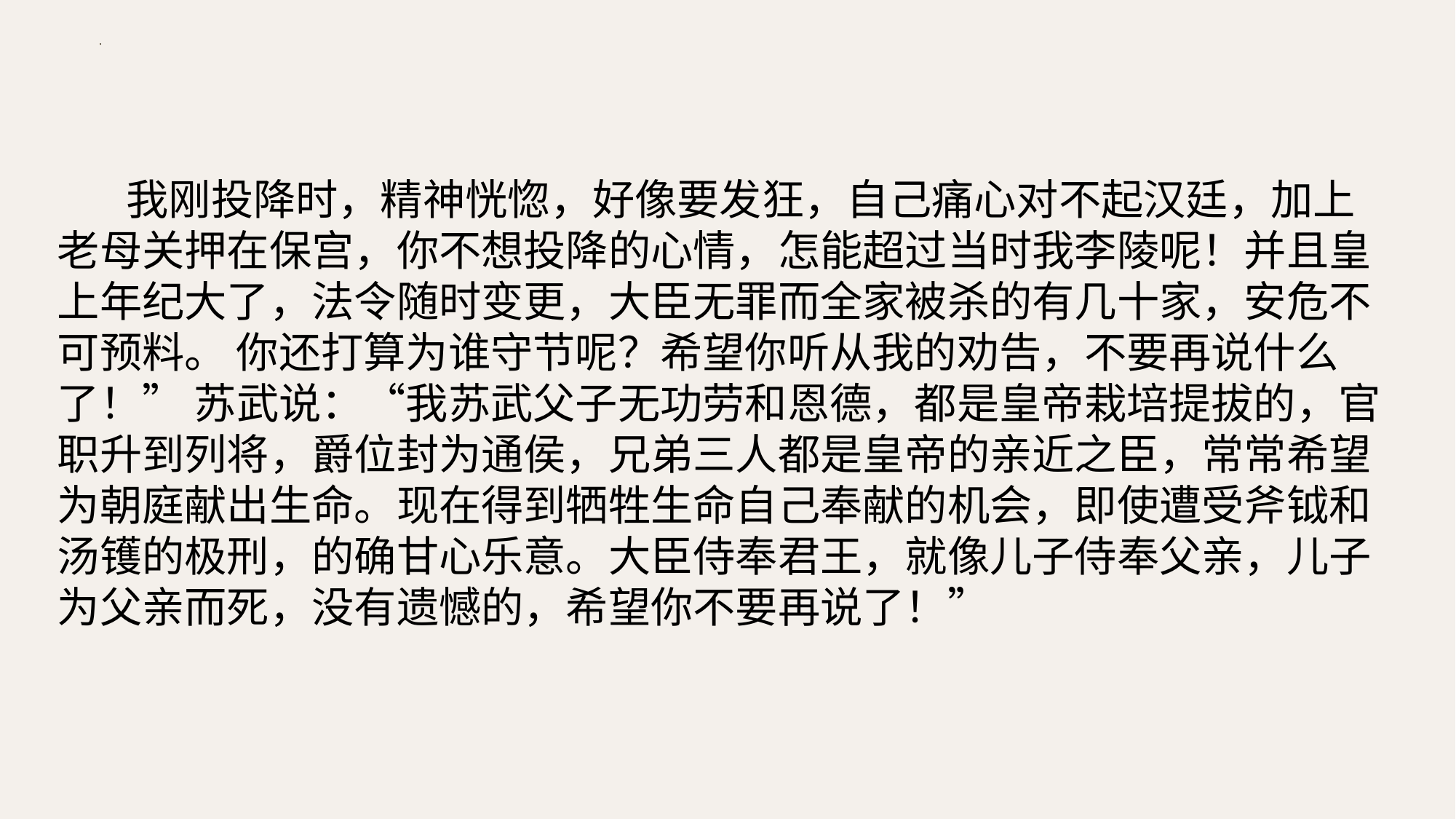

我刚投降时，精神恍惚，好像要发狂，自己痛心对不起汉廷，加上老母关押在保宫，你不想投降的心情，怎能超过当时我李陵呢！并且皇上年纪大了，法令随时变更，大臣无罪而全家被杀的有几十家，安危不可预料。 你还打算为谁守节呢？希望你听从我的劝告，不要再说什么了！” 苏武说：“我苏武父子无功劳和恩德，都是皇帝栽培提拔的，官职升到列将，爵位封为通侯，兄弟三人都是皇帝的亲近之臣，常常希望为朝庭献出生命。现在得到牺牲生命自己奉献的机会，即使遭受斧钺和汤镬的极刑，的确甘心乐意。大臣侍奉君王，就像儿子侍奉父亲，儿子为父亲而死，没有遗憾的，希望你不要再说了！”